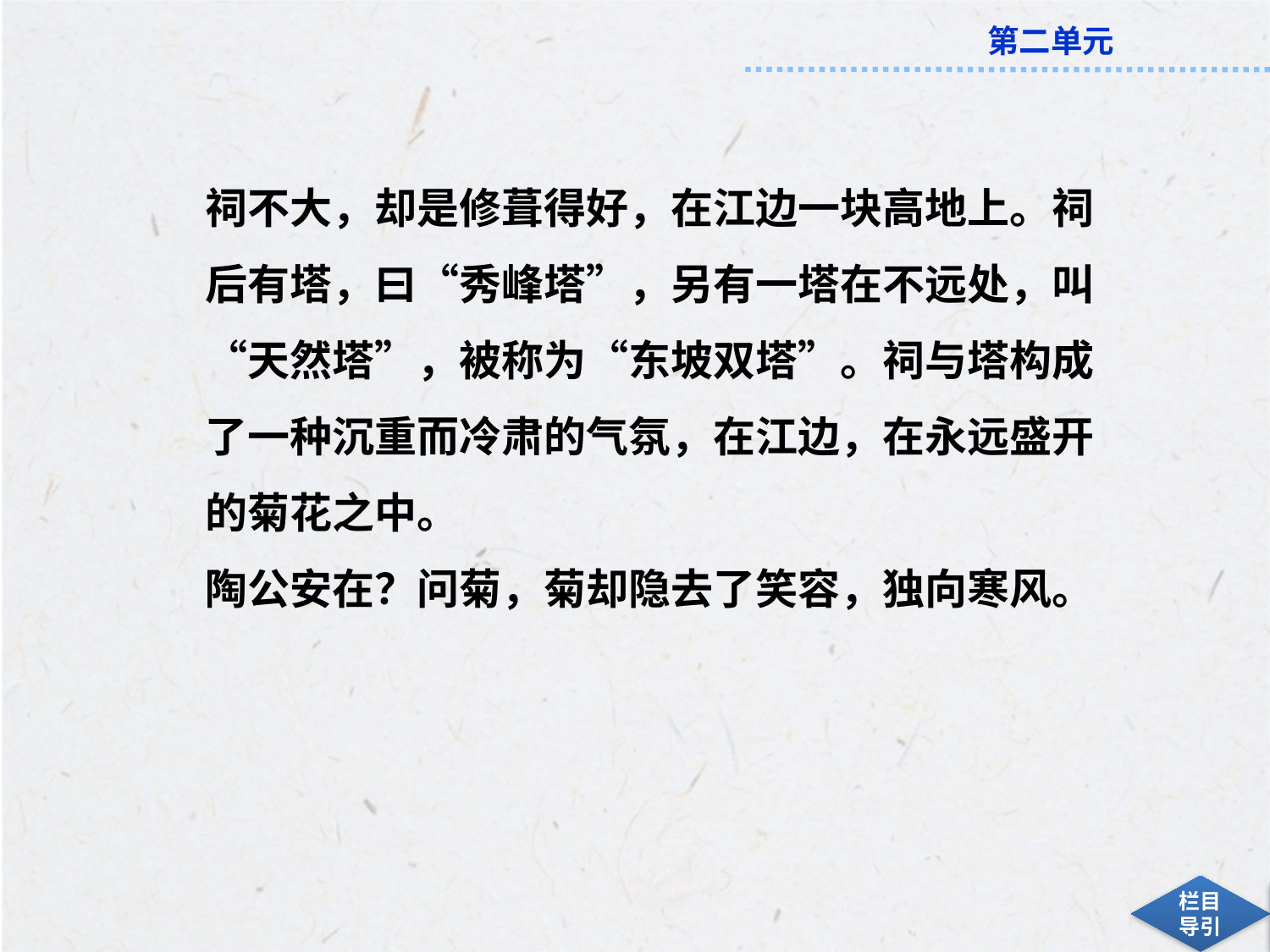

祠不大，却是修葺得好，在江边一块高地上。祠后有塔，曰“秀峰塔”，另有一塔在不远处，叫“天然塔”，被称为“东坡双塔”。祠与塔构成了一种沉重而冷肃的气氛，在江边，在永远盛开的菊花之中。
陶公安在？问菊，菊却隐去了笑容，独向寒风。